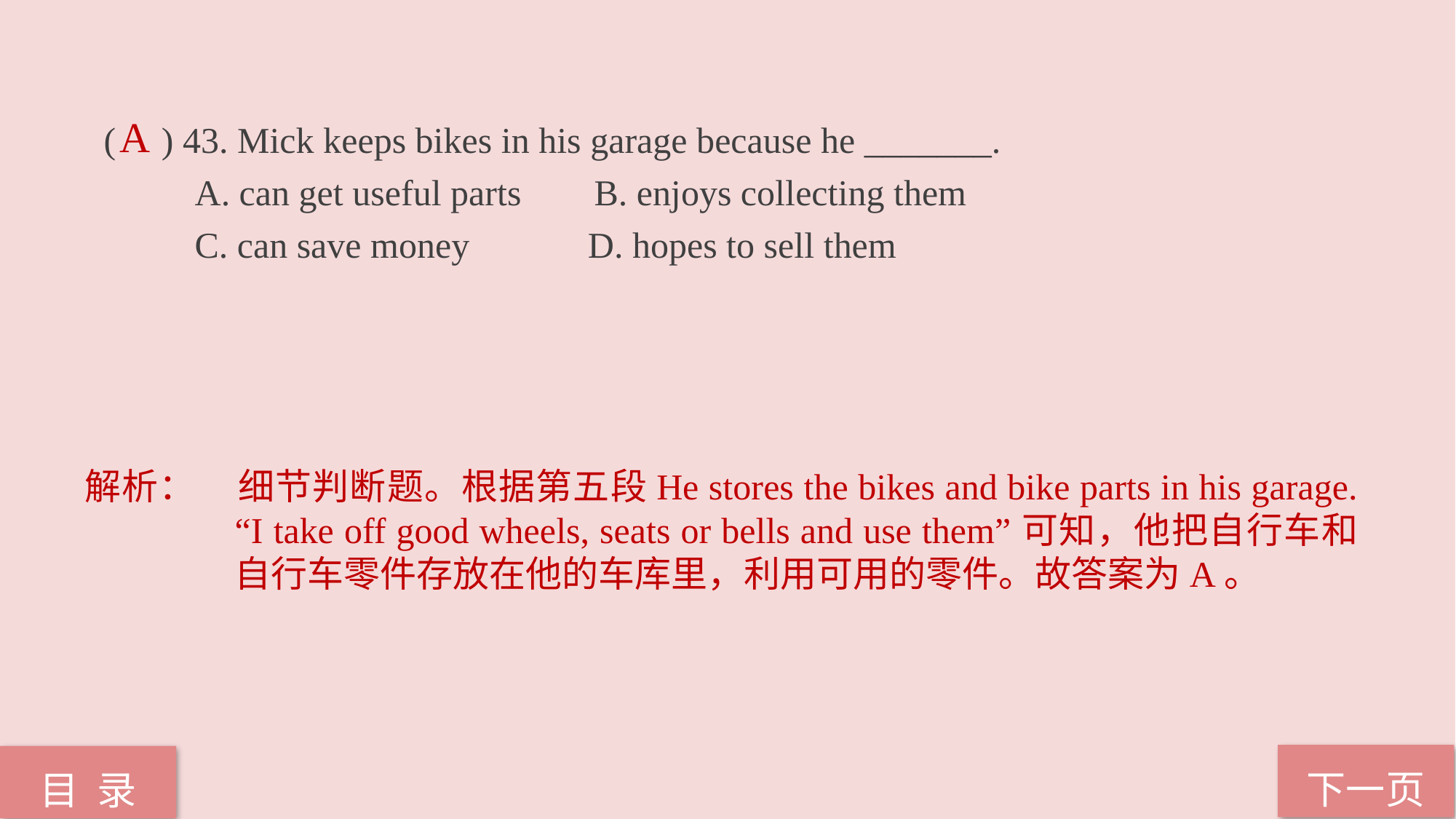

(     ) 43. Mick keeps bikes in his garage because he _______.
          A. can get useful parts        B. enjoys collecting them
          C. can save money             D. hopes to sell them
A
解析：	细节判断题。根据第五段He stores the bikes and bike parts in his garage. “I take off good wheels, seats or bells and use them”可知，他把自行车和自行车零件存放在他的车库里，利用可用的零件。故答案为A。